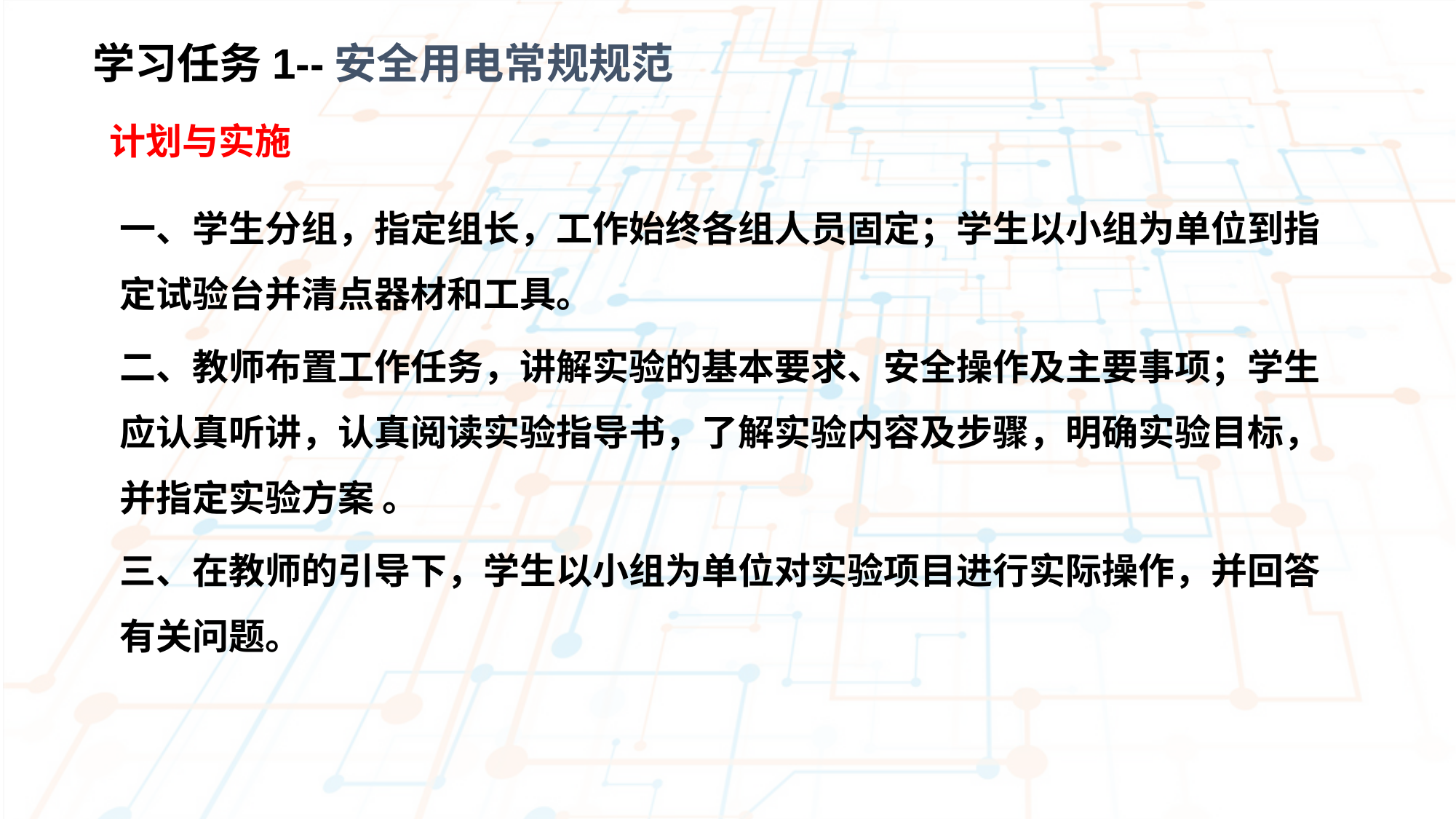

学习任务1--安全用电常规规范
 计划与实施

一、学生分组，指定组长，工作始终各组人员固定；学生以小组为单位到指定试验台并清点器材和工具。
二、教师布置工作任务，讲解实验的基本要求、安全操作及主要事项；学生应认真听讲，认真阅读实验指导书，了解实验内容及步骤，明确实验目标，并指定实验方案 。
三、在教师的引导下，学生以小组为单位对实验项目进行实际操作，并回答有关问题。